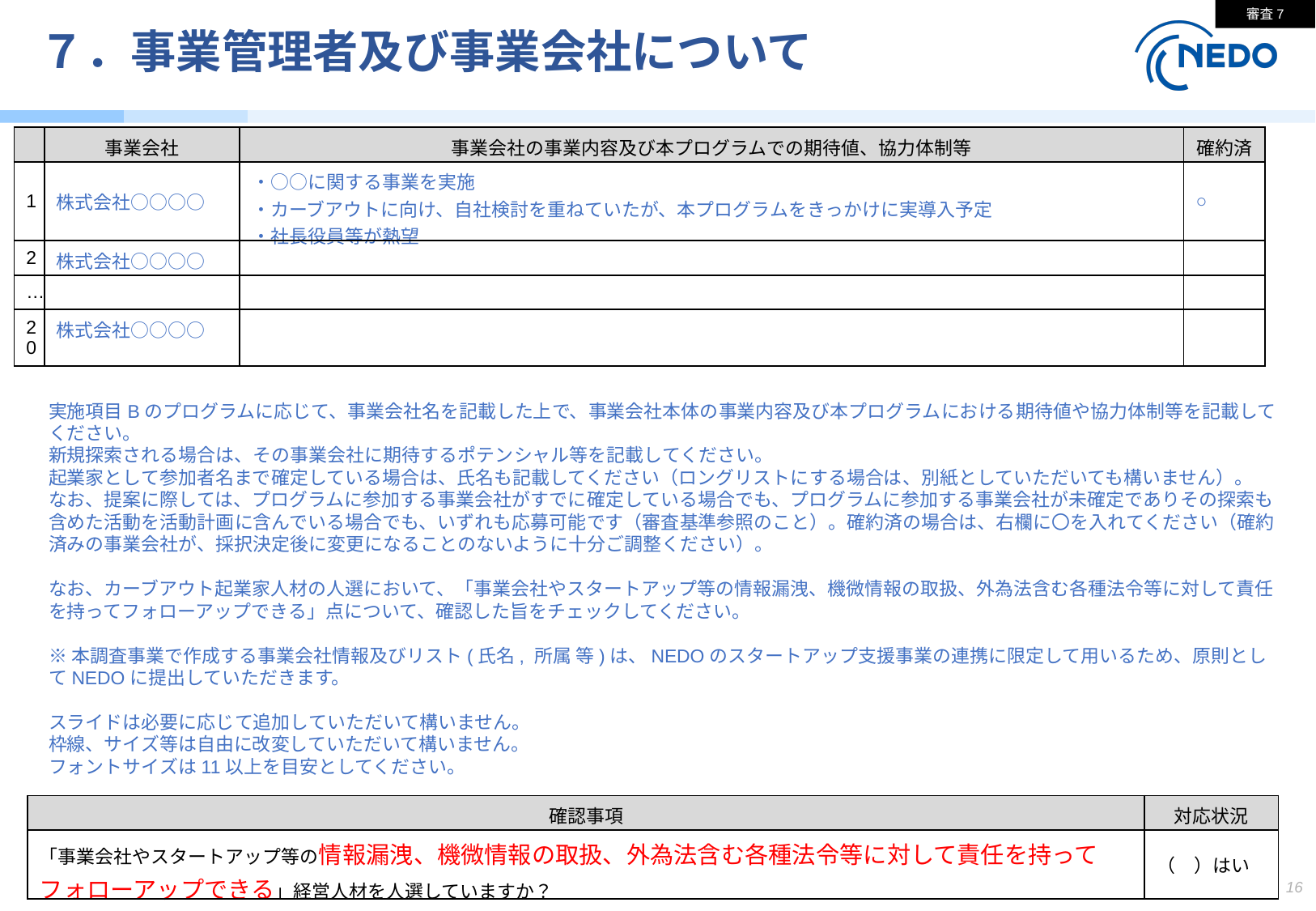

審査7
# ７．事業管理者及び事業会社について
|  | 事業会社 | 事業会社の事業内容及び本プログラムでの期待値、協力体制等 | 確約済 |
| --- | --- | --- | --- |
| 1 | 株式会社○○○○ | ・○○に関する事業を実施 ・カーブアウトに向け、自社検討を重ねていたが、本プログラムをきっかけに実導入予定 ・社長役員等が熱望 | ○ |
| 2 | 株式会社○○○○ |  |  |
| … |  |  |  |
| 20 | 株式会社○○○○ |  |  |
実施項目Bのプログラムに応じて、事業会社名を記載した上で、事業会社本体の事業内容及び本プログラムにおける期待値や協力体制等を記載してください。
新規探索される場合は、その事業会社に期待するポテンシャル等を記載してください。
起業家として参加者名まで確定している場合は、氏名も記載してください（ロングリストにする場合は、別紙としていただいても構いません）。
なお、提案に際しては、プログラムに参加する事業会社がすでに確定している場合でも、プログラムに参加する事業会社が未確定でありその探索も含めた活動を活動計画に含んでいる場合でも、いずれも応募可能です（審査基準参照のこと）。確約済の場合は、右欄に〇を入れてください（確約済みの事業会社が、採択決定後に変更になることのないように十分ご調整ください）。

なお、カーブアウト起業家人材の人選において、「事業会社やスタートアップ等の情報漏洩、機微情報の取扱、外為法含む各種法令等に対して責任を持ってフォローアップできる」点について、確認した旨をチェックしてください。

※本調査事業で作成する事業会社情報及びリスト(氏名, 所属 等)は、NEDOのスタートアップ支援事業の連携に限定して用いるため、原則としてNEDOに提出していただきます。

スライドは必要に応じて追加していただいて構いません。
枠線、サイズ等は自由に改変していただいて構いません。
フォントサイズは11以上を目安としてください。
| 確認事項 | 対応状況 |
| --- | --- |
| 「事業会社やスタートアップ等の情報漏洩、機微情報の取扱、外為法含む各種法令等に対して責任を持ってフォローアップできる」経営人材を人選していますか？ | （　）はい |
16